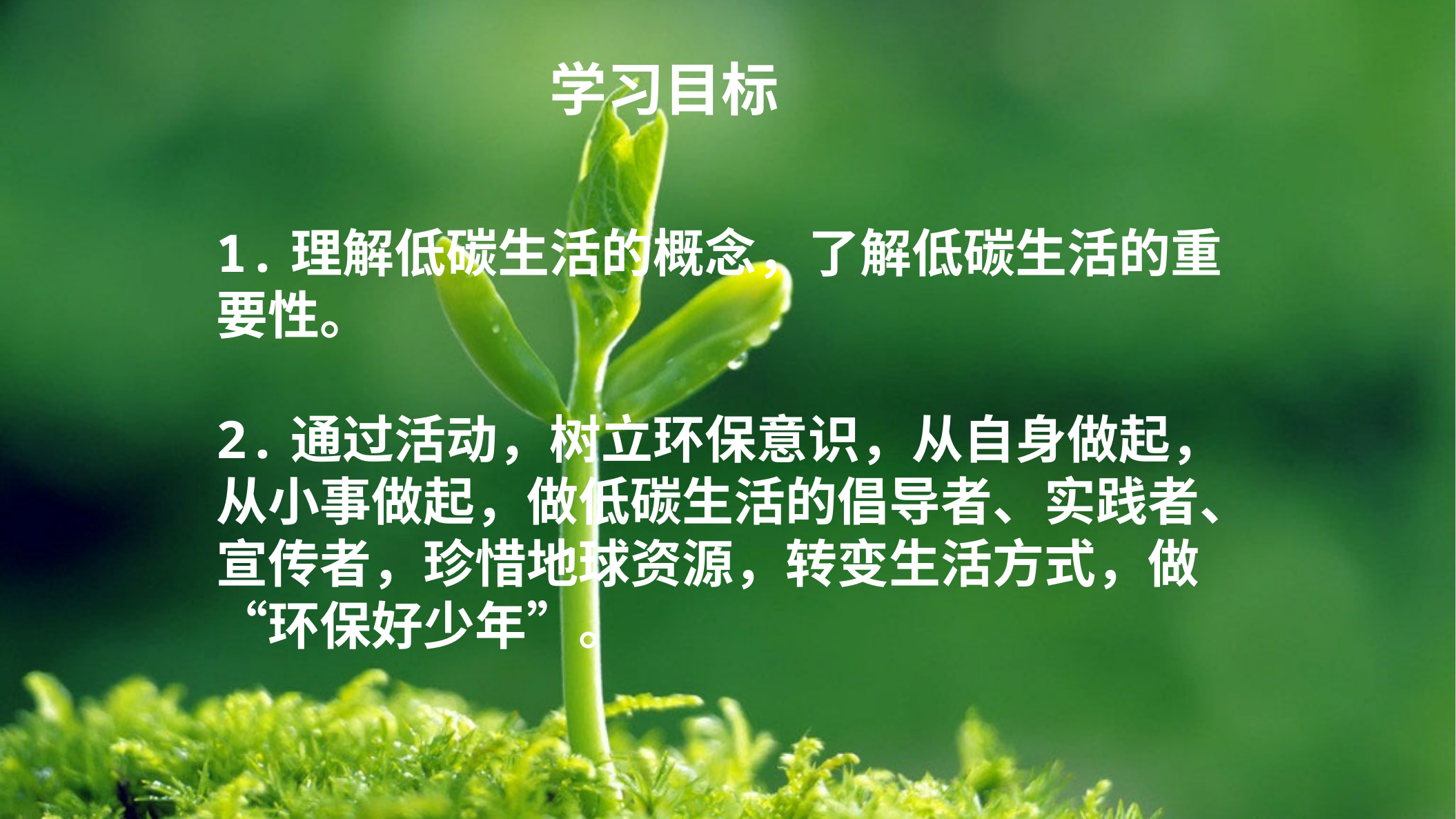

学习目标
1.理解低碳生活的概念，了解低碳生活的重要性。

2.通过活动，树立环保意识，从自身做起，从小事做起，做低碳生活的倡导者、实践者、宣传者，珍惜地球资源，转变生活方式，做“环保好少年”。